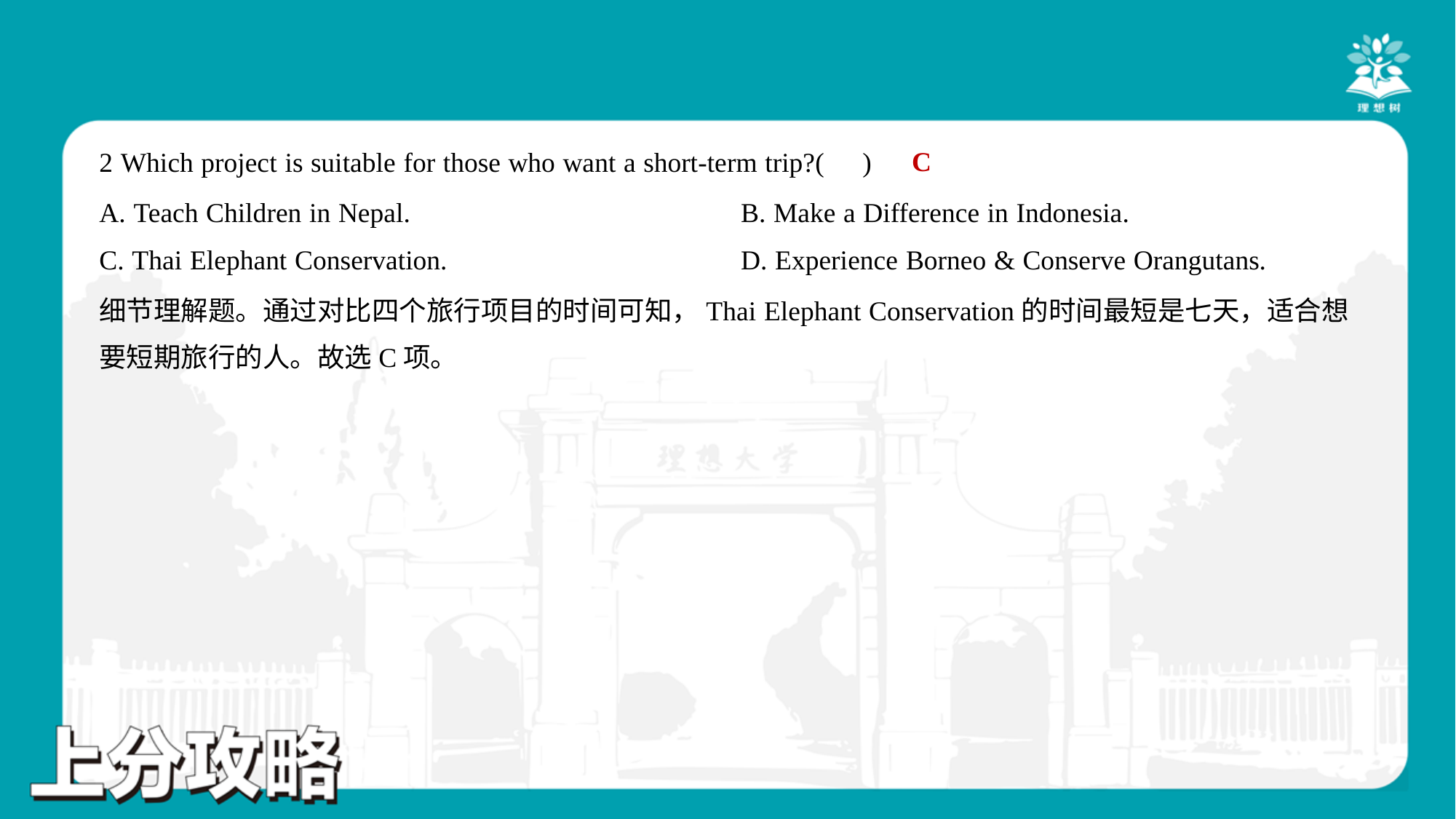

C
2 Which project is suitable for those who want a short-term trip?(     )
A. Teach Children in Nepal.	B. Make a Difference in Indonesia.
C. Thai Elephant Conservation.	D. Experience Borneo & Conserve Orangutans.
细节理解题。通过对比四个旅行项目的时间可知，Thai Elephant Conservation的时间最短是七天，适合想
要短期旅行的人。故选C项。